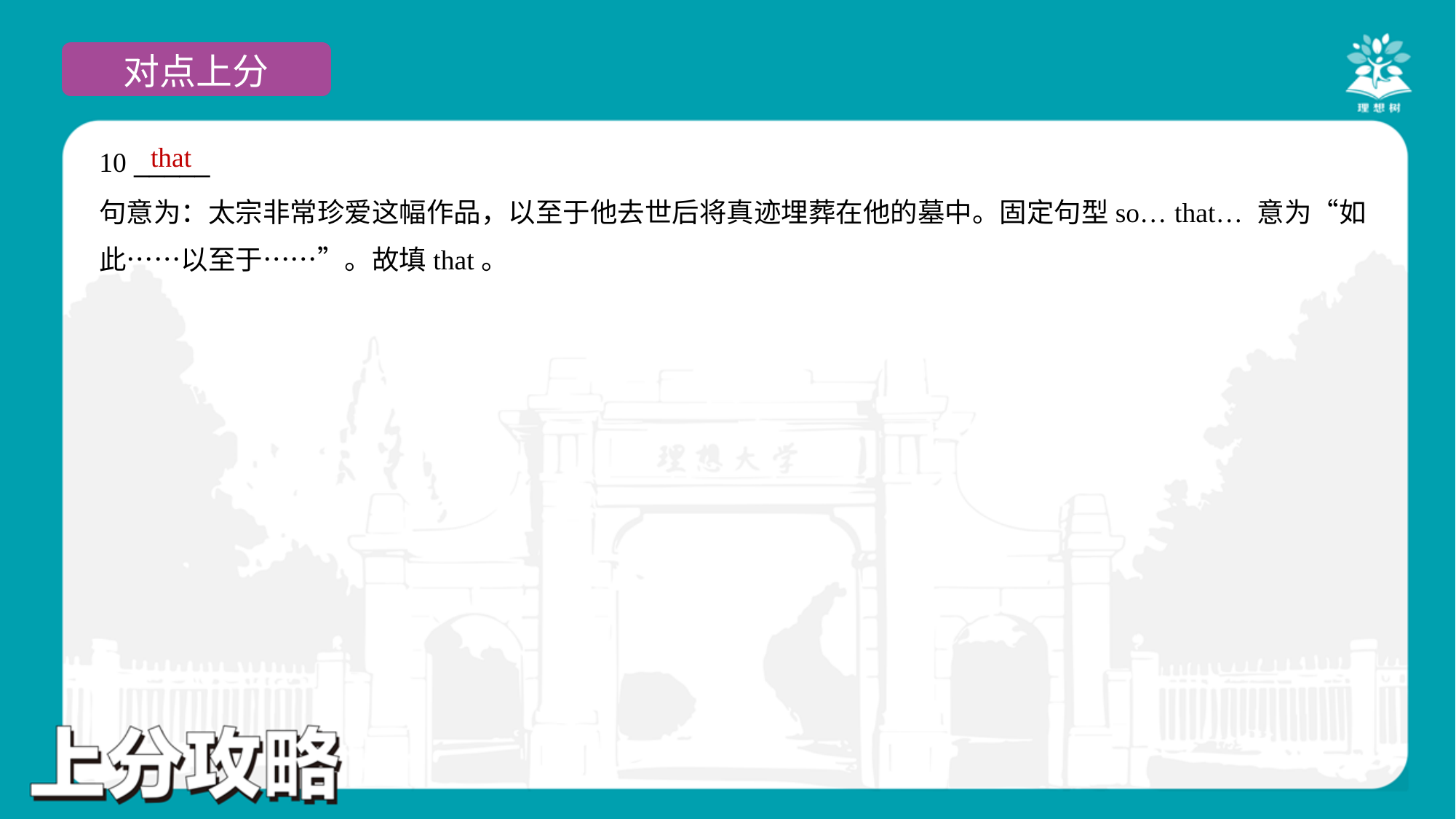

that
10 _____
句意为：太宗非常珍爱这幅作品，以至于他去世后将真迹埋葬在他的墓中。固定句型so… that… 意为“如
此……以至于……”。故填that。